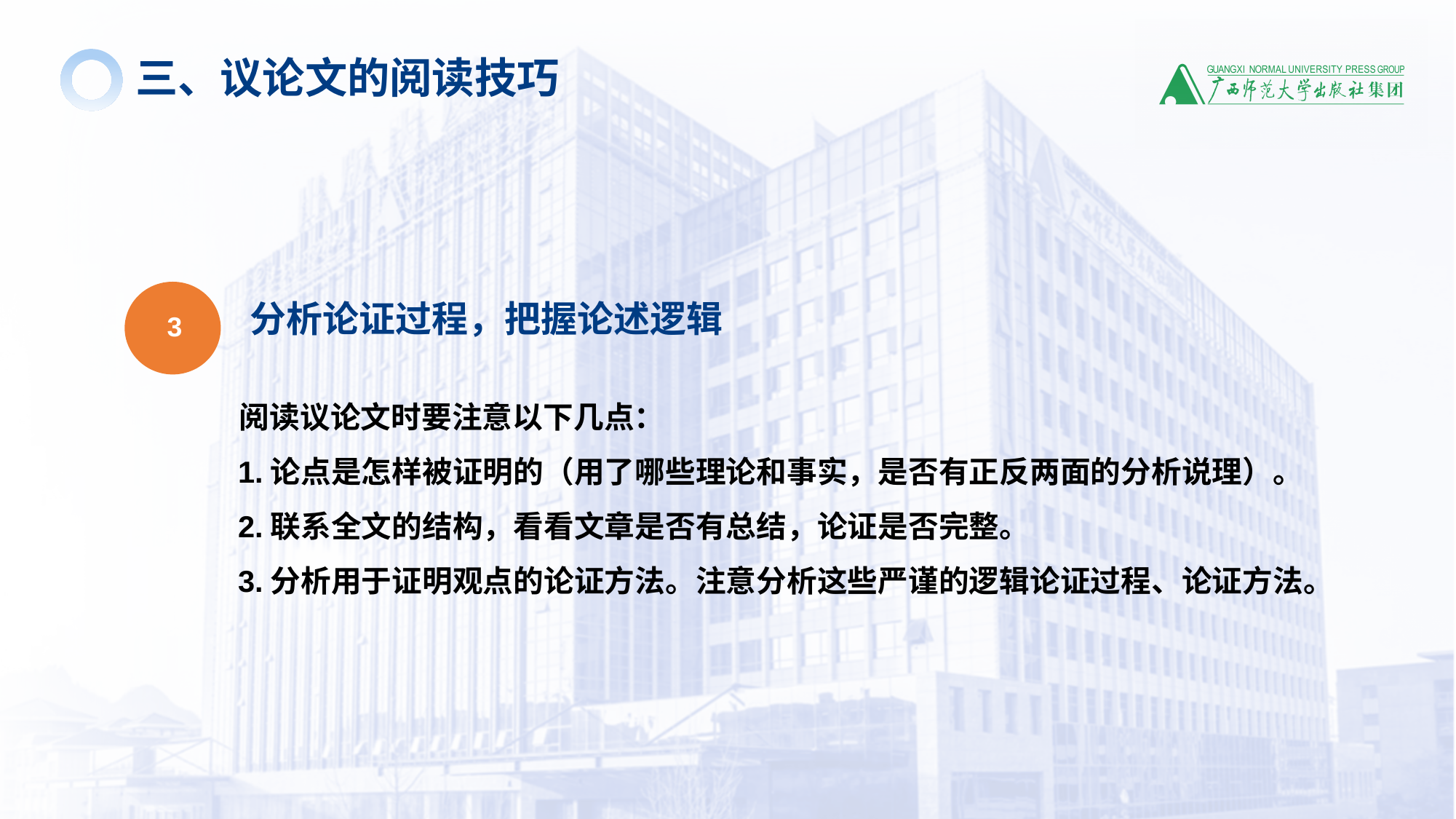

三、议论文的阅读技巧

分析论证过程，把握论述逻辑
    阅读议论文时要注意以下几点：
    1.论点是怎样被证明的（用了哪些理论和事实，是否有正反两面的分析说理）。
    2.联系全文的结构，看看文章是否有总结，论证是否完整。
    3.分析用于证明观点的论证方法。注意分析这些严谨的逻辑论证过程、论证方法。

3